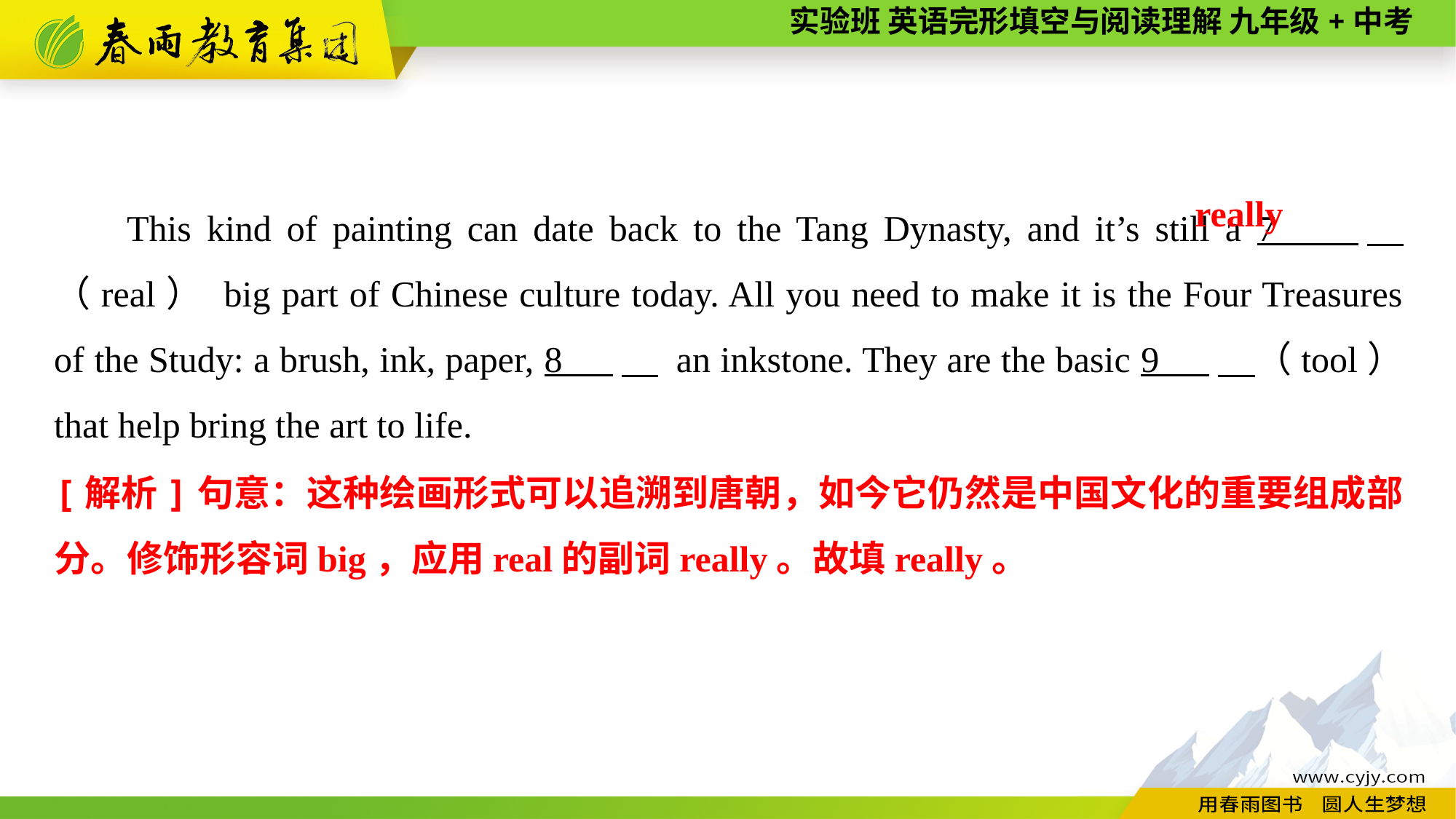

This kind of painting can date back to the Tang Dynasty, and it’s still a 7     　（real） big part of Chinese culture today. All you need to make it is the Four Treasures of the Study: a brush, ink, paper, 8     　 an inkstone. They are the basic 9     　（tool） that help bring the art to life.
really
[解析]句意：这种绘画形式可以追溯到唐朝，如今它仍然是中国文化的重要组成部分。修饰形容词big，应用real的副词really。故填really。